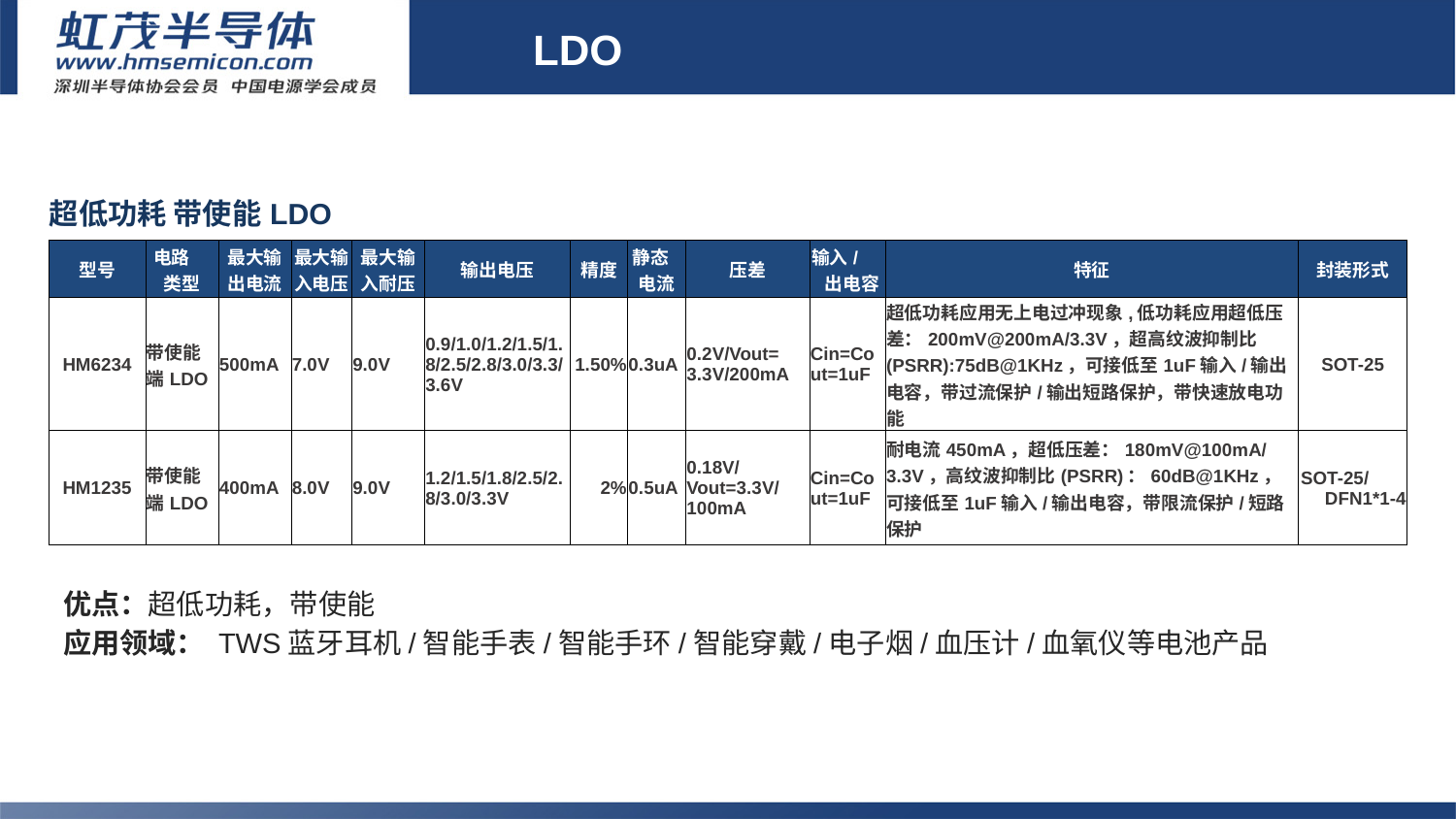

LDO
| 超低功耗 带使能LDO |  |  |  |  |  |  |  |  |  |  |  |
| --- | --- | --- | --- | --- | --- | --- | --- | --- | --- | --- | --- |
| 型号 | 电路 类型 | 最大输出电流 | 最大输入电压 | 最大输入耐压 | 输出电压 | 精度 | 静态 电流 | 压差 | 输入/ 出电容 | 特征 | 封装形式 |
| HM6234 | 带使能端LDO | 500mA | 7.0V | 9.0V | 0.9/1.0/1.2/1.5/1.8/2.5/2.8/3.0/3.3/3.6V | 1.50% | 0.3uA | 0.2V/Vout= 3.3V/200mA | Cin=Cout=1uF | 超低功耗应用无上电过冲现象,低功耗应用超低压差：200mV@200mA/3.3V，超高纹波抑制比(PSRR):75dB@1KHz，可接低至1uF输入/输出电容，带过流保护/输出短路保护，带快速放电功能 | SOT-25 |
| HM1235 | 带使能端LDO | 400mA | 8.0V | 9.0V | 1.2/1.5/1.8/2.5/2.8/3.0/3.3V | 2% | 0.5uA | 0.18V/Vout=3.3V/100mA | Cin=Cout=1uF | 耐电流450mA，超低压差：180mV@100mA/3.3V，高纹波抑制比(PSRR)：60dB@1KHz，可接低至1uF输入/输出电容，带限流保护/短路保护 | SOT-25/ DFN1\*1-4 |
# LDO
优点：超低功耗，带使能
应用领域： TWS蓝牙耳机/智能手表/智能手环/智能穿戴/电子烟/血压计/血氧仪等电池产品